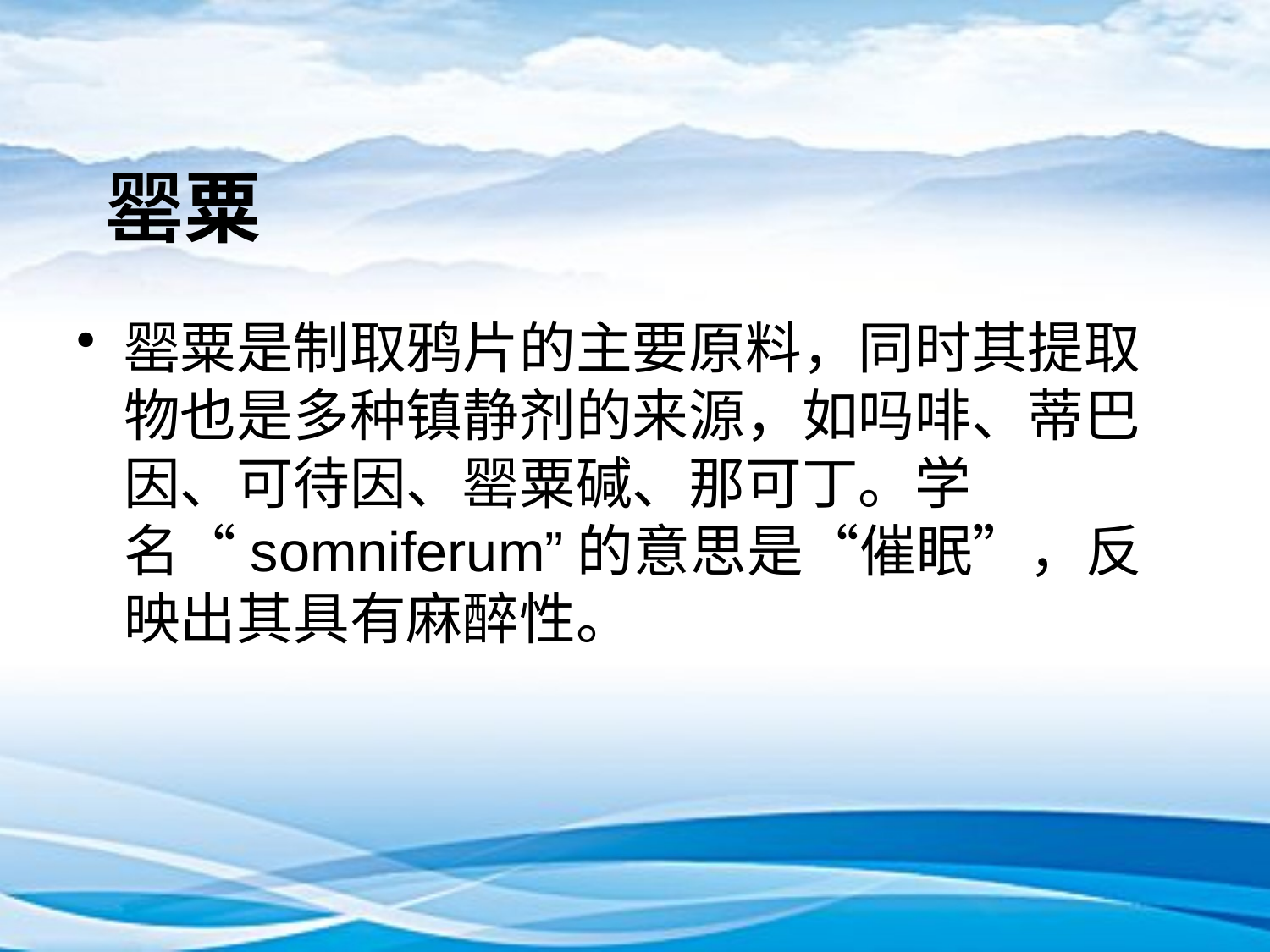

# 罂粟
罂粟是制取鸦片的主要原料，同时其提取物也是多种镇静剂的来源，如吗啡、蒂巴因、可待因、罂粟碱、那可丁。学名“somniferum”的意思是“催眠”，反映出其具有麻醉性。